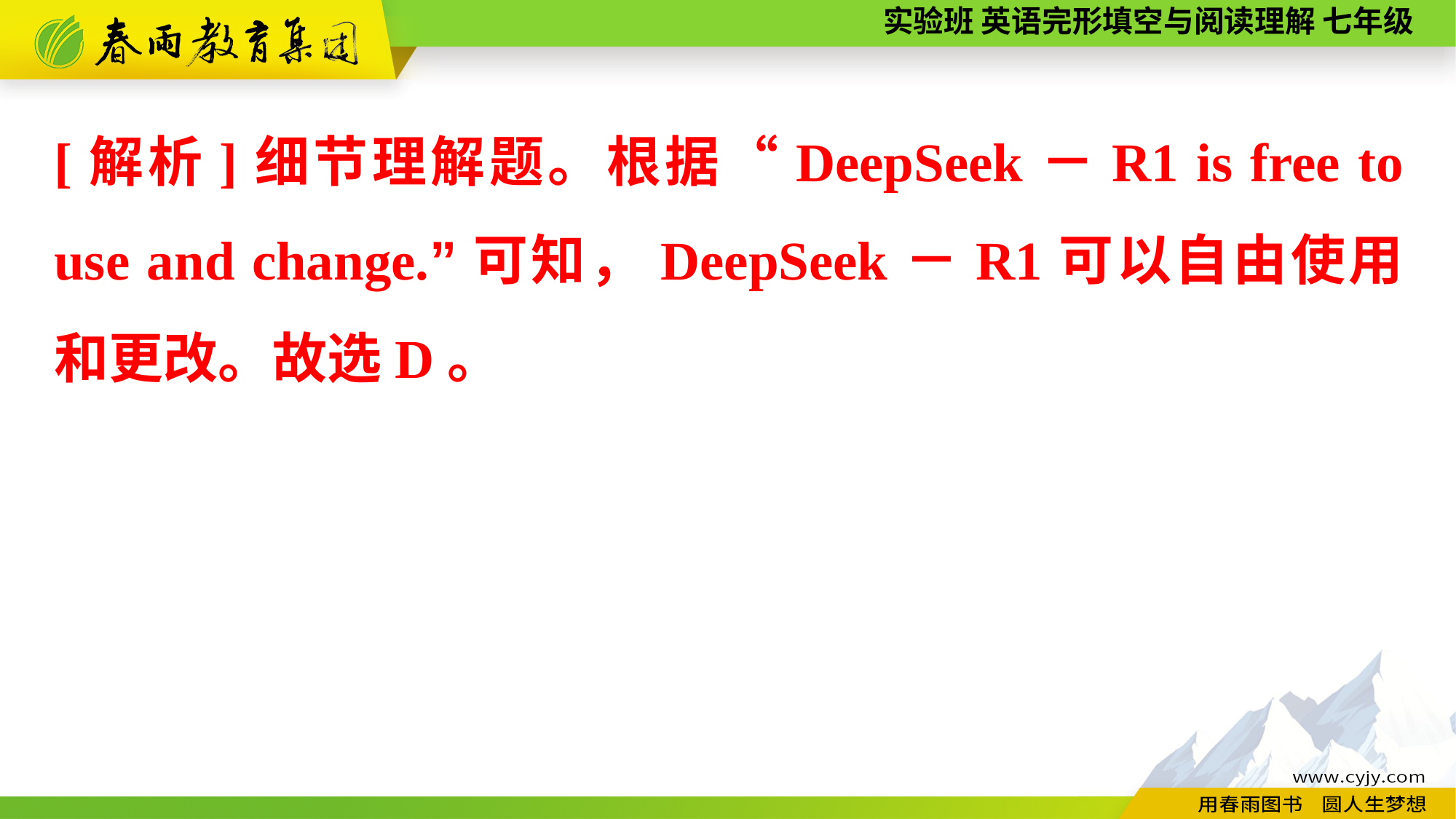

[解析]细节理解题。根据“DeepSeek－R1 is free to use and change.”可知，DeepSeek－R1可以自由使用和更改。故选D。